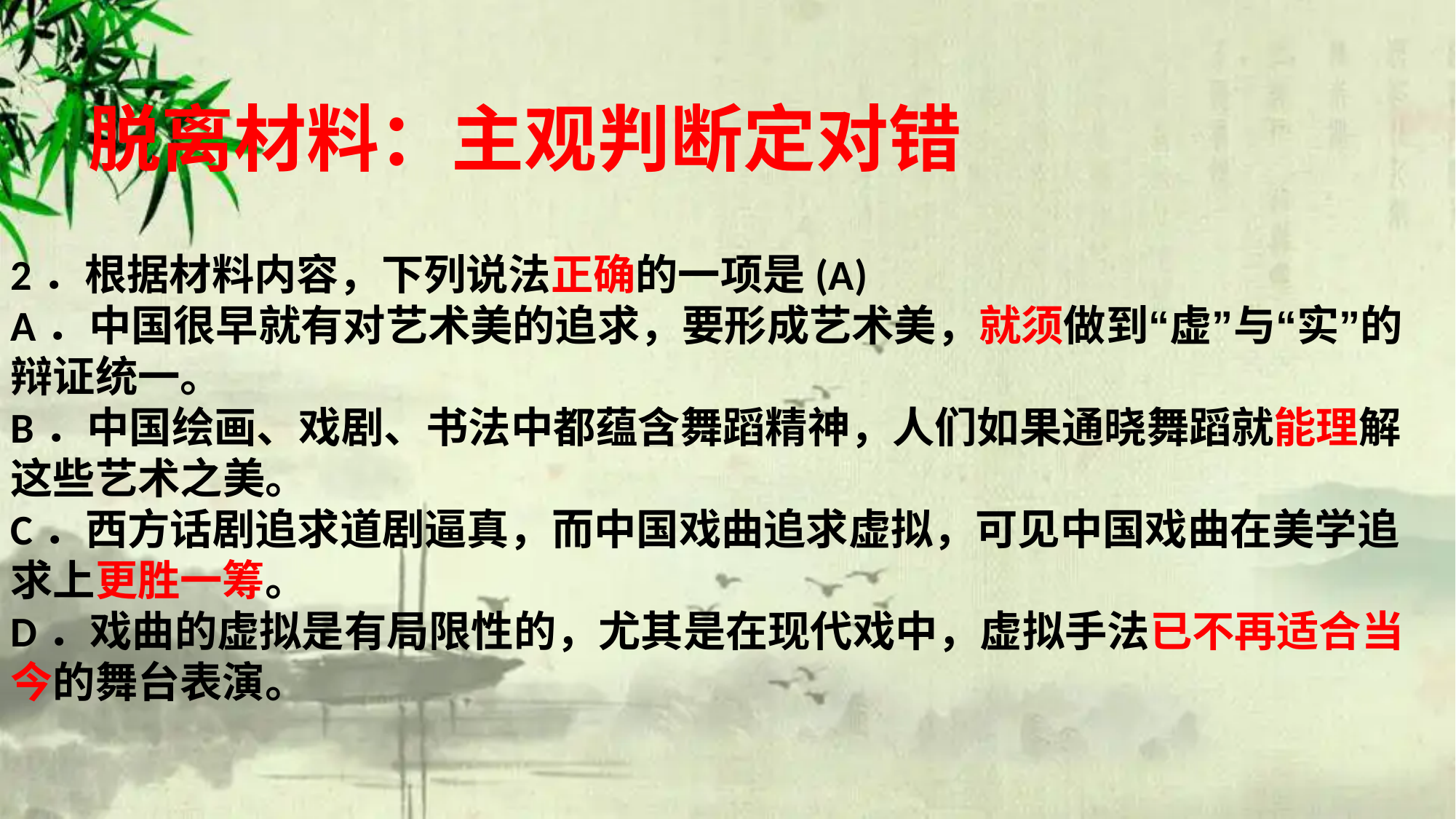

脱离材料：主观判断定对错
2．根据材料内容，下列说法正确的一项是(A)
A．中国很早就有对艺术美的追求，要形成艺术美，就须做到“虚”与“实”的辩证统一。
B．中国绘画、戏剧、书法中都蕴含舞蹈精神，人们如果通晓舞蹈就能理解这些艺术之美。
C．西方话剧追求道剧逼真，而中国戏曲追求虚拟，可见中国戏曲在美学追求上更胜一筹。
D．戏曲的虚拟是有局限性的，尤其是在现代戏中，虚拟手法已不再适合当今的舞台表演。